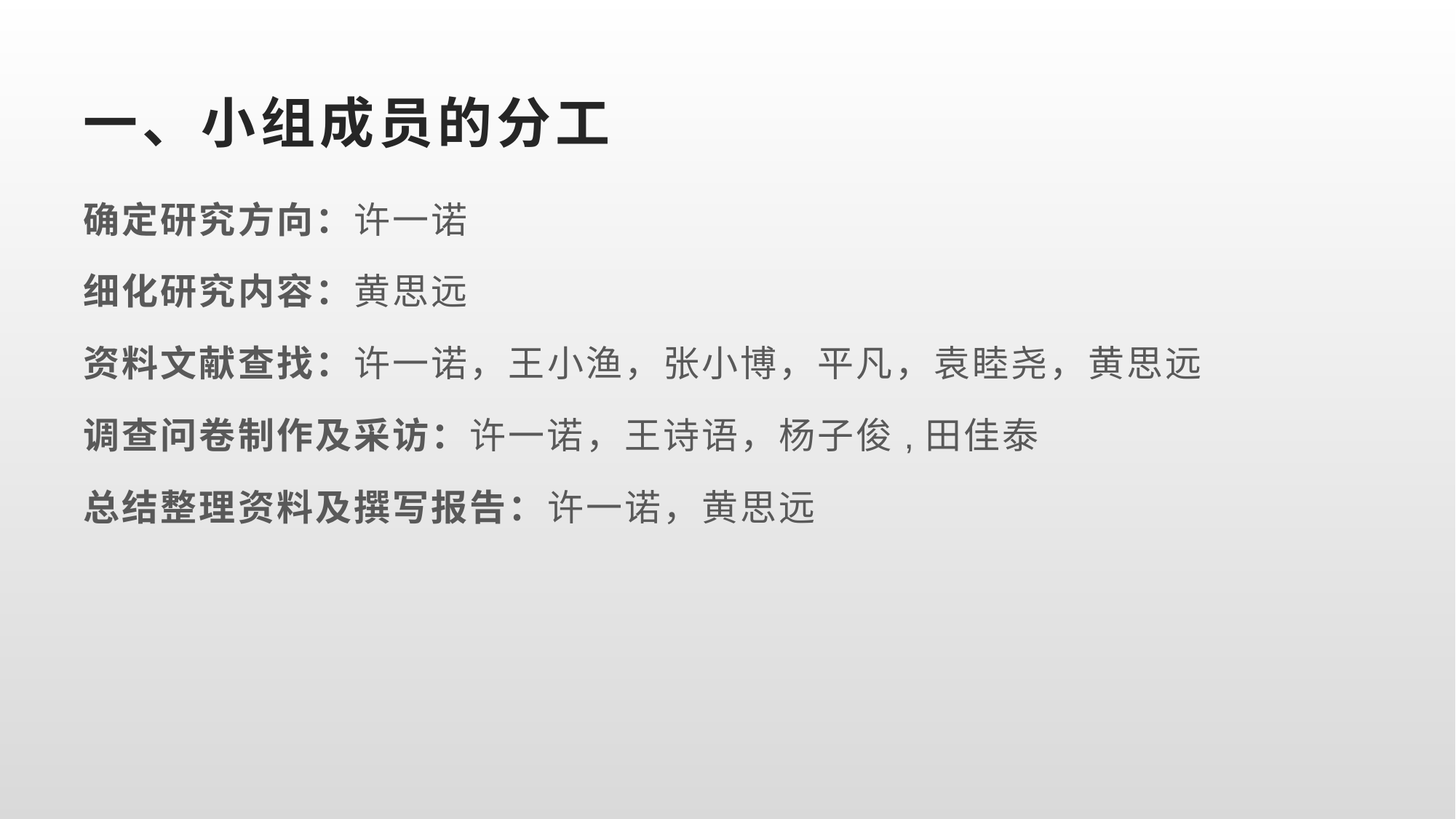

# 一、小组成员的分工
确定研究方向：许一诺
细化研究内容：黄思远
资料文献查找：许一诺，王小渔，张小博，平凡，袁睦尧，黄思远
调查问卷制作及采访：许一诺，王诗语，杨子俊,田佳泰
总结整理资料及撰写报告：许一诺，黄思远